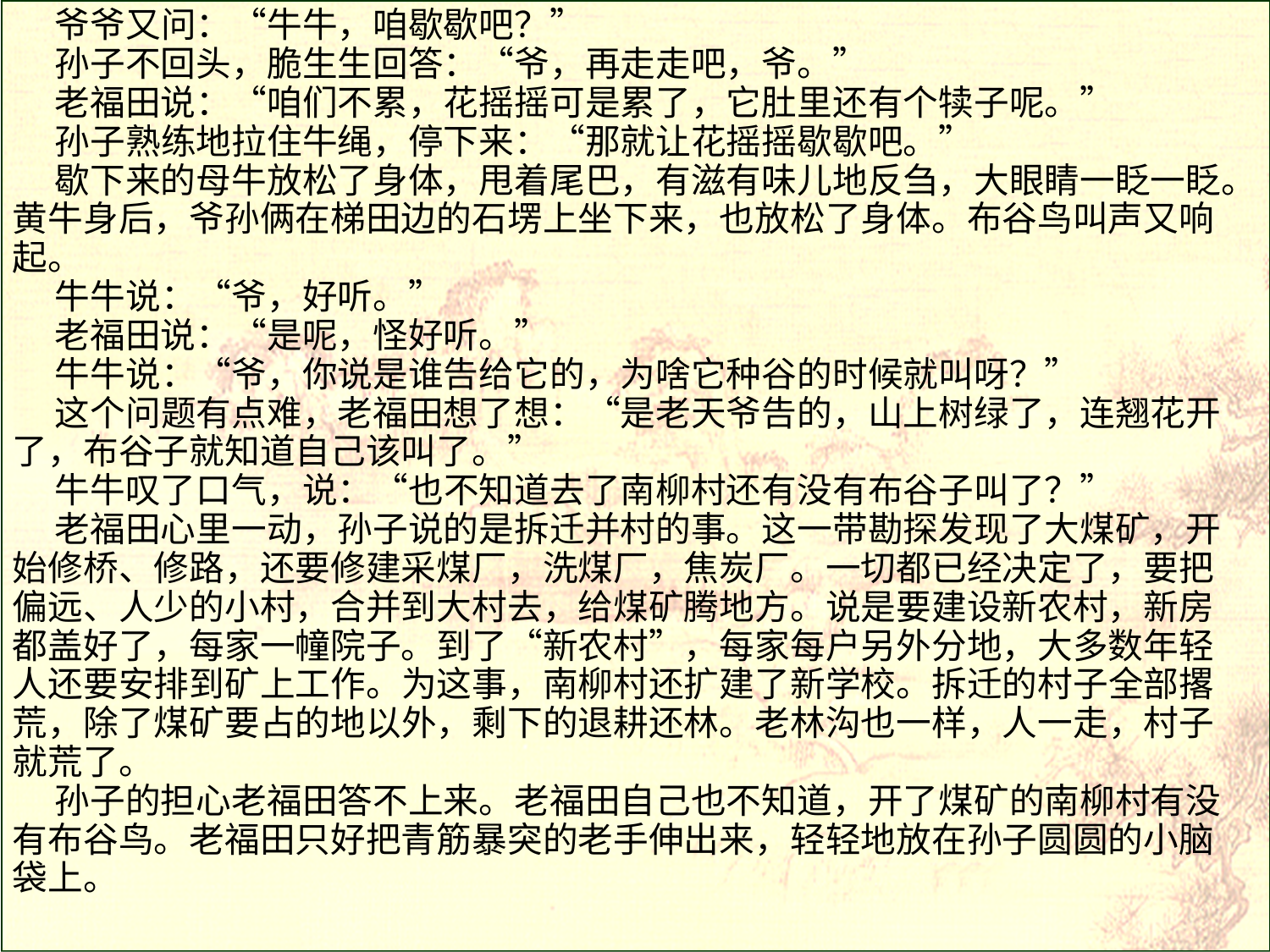

爷爷又问：“牛牛，咱歇歇吧？”
孙子不回头，脆生生回答：“爷，再走走吧，爷。”
老福田说：“咱们不累，花摇摇可是累了，它肚里还有个犊子呢。”
孙子熟练地拉住牛绳，停下来：“那就让花摇摇歇歇吧。”
歇下来的母牛放松了身体，甩着尾巴，有滋有味儿地反刍，大眼睛一眨一眨。黄牛身后，爷孙俩在梯田边的石塄上坐下来，也放松了身体。布谷鸟叫声又响起。
牛牛说：“爷，好听。”
老福田说：“是呢，怪好听。”
牛牛说：“爷，你说是谁告给它的，为啥它种谷的时候就叫呀？”
这个问题有点难，老福田想了想：“是老天爷告的，山上树绿了，连翘花开了，布谷子就知道自己该叫了。”
牛牛叹了口气，说：“也不知道去了南柳村还有没有布谷子叫了？”
老福田心里一动，孙子说的是拆迁并村的事。这一带勘探发现了大煤矿，开始修桥、修路，还要修建采煤厂，洗煤厂，焦炭厂。一切都已经决定了，要把偏远、人少的小村，合并到大村去，给煤矿腾地方。说是要建设新农村，新房都盖好了，每家一幢院子。到了“新农村”，每家每户另外分地，大多数年轻人还要安排到矿上工作。为这事，南柳村还扩建了新学校。拆迁的村子全部撂荒，除了煤矿要占的地以外，剩下的退耕还林。老林沟也一样，人一走，村子就荒了。
孙子的担心老福田答不上来。老福田自己也不知道，开了煤矿的南柳村有没有布谷鸟。老福田只好把青筋暴突的老手伸出来，轻轻地放在孙子圆圆的小脑袋上。